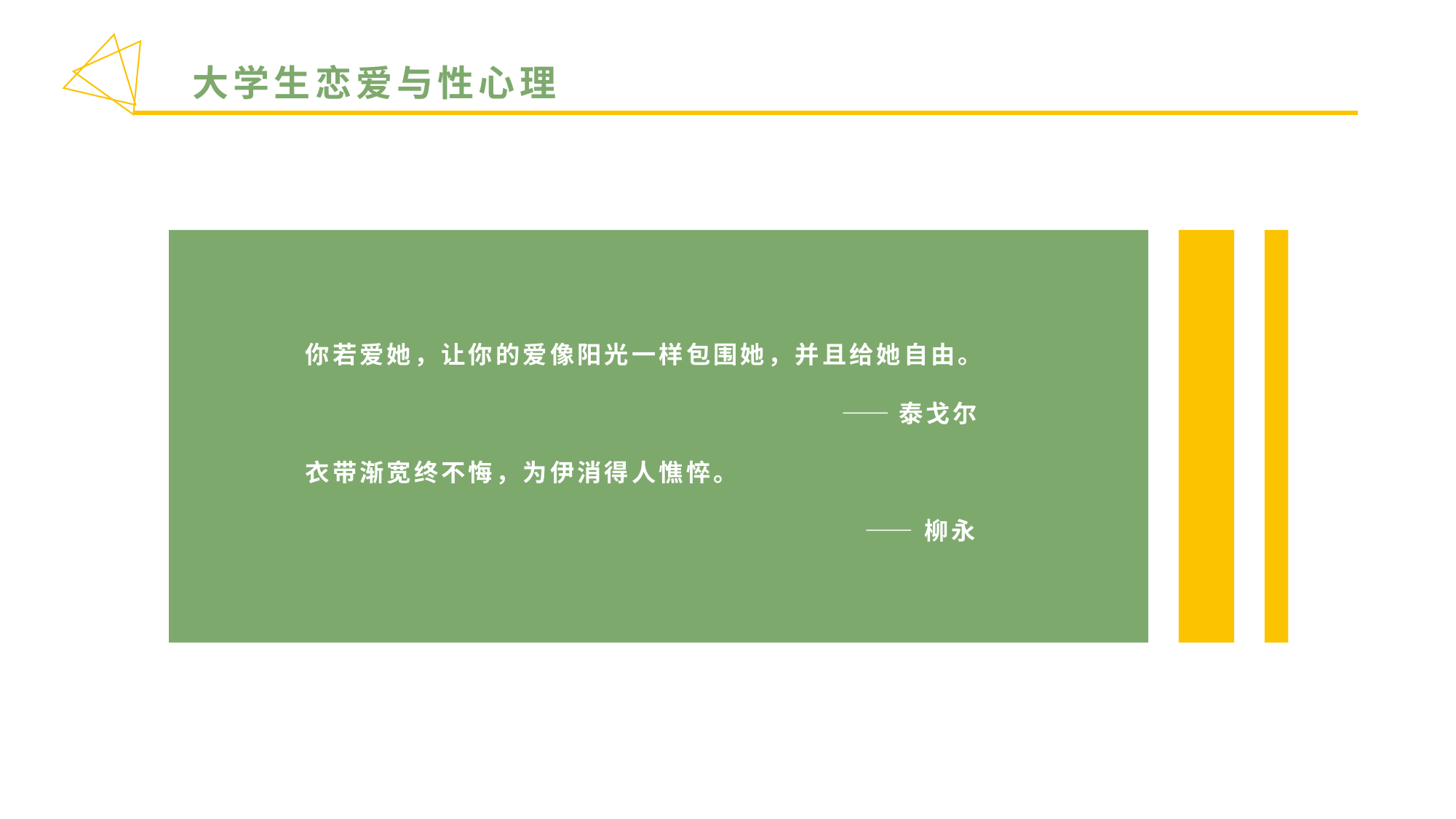

大学生恋爱与性心理

你若爱她，让你的爱像阳光一样包围她，并且给她自由。
                                                               ——泰戈尔
衣带渐宽终不悔，为伊消得人憔悴。
                                                                  ——柳永